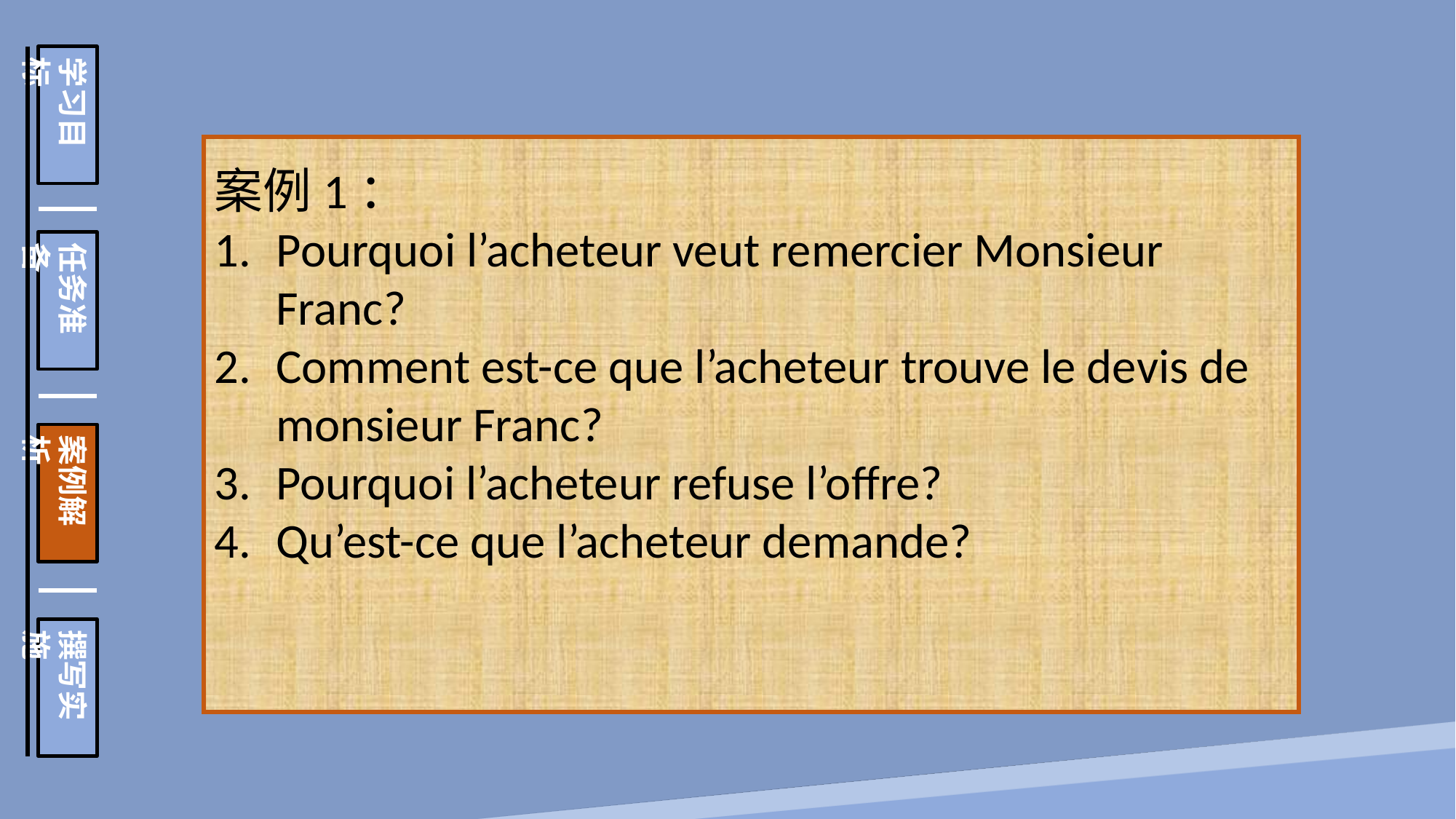

学习目标
任务准备
案例解析
撰写实施

案例1：
Pourquoi l’acheteur veut remercier Monsieur Franc?
Comment est-ce que l’acheteur trouve le devis de monsieur Franc?
Pourquoi l’acheteur refuse l’offre?
Qu’est-ce que l’acheteur demande?